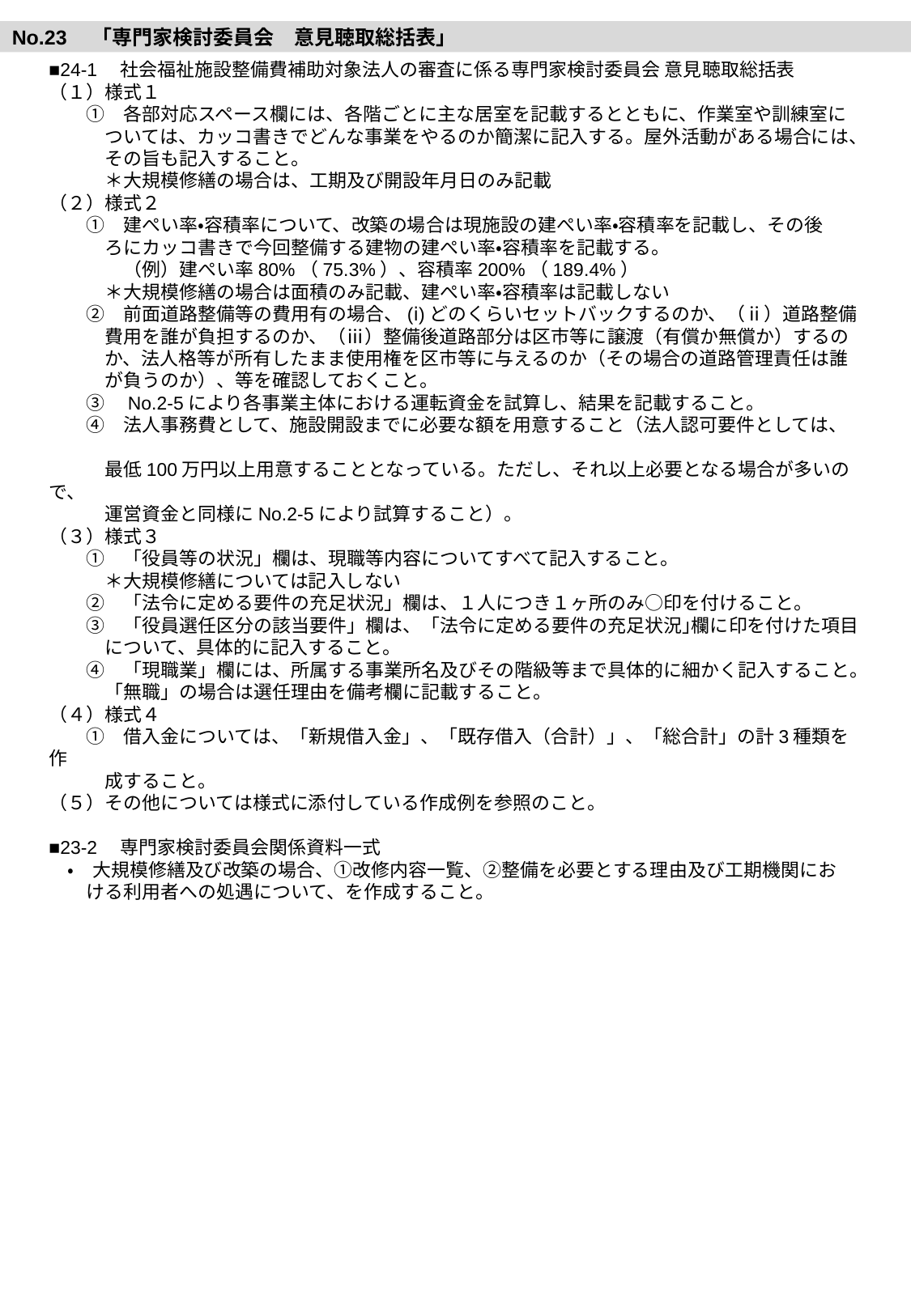

No.23　「専門家検討委員会　意見聴取総括表」
■24-1　社会福祉施設整備費補助対象法人の審査に係る専門家検討委員会 意見聴取総括表
（１）様式１
　　①　各部対応スペース欄には、各階ごとに主な居室を記載するとともに、作業室や訓練室に
　　　ついては、カッコ書きでどんな事業をやるのか簡潔に記入する。屋外活動がある場合には、
　　　その旨も記入すること。
　　　＊大規模修繕の場合は、工期及び開設年月日のみ記載
（２）様式２
　　①　建ぺい率・容積率について、改築の場合は現施設の建ぺい率・容積率を記載し、その後
　　　ろにカッコ書きで今回整備する建物の建ぺい率・容積率を記載する。
　　　　（例）建ぺい率80%（75.3%）、容積率200%（189.4%）
　　　＊大規模修繕の場合は面積のみ記載、建ぺい率・容積率は記載しない
　　②　前面道路整備等の費用有の場合、(ⅰ)どのくらいセットバックするのか、（ⅱ）道路整備
　　　費用を誰が負担するのか、（ⅲ）整備後道路部分は区市等に譲渡（有償か無償か）するの
　　　か、法人格等が所有したまま使用権を区市等に与えるのか（その場合の道路管理責任は誰
　　　が負うのか）、等を確認しておくこと。
　　③　No.2-5により各事業主体における運転資金を試算し、結果を記載すること。
　　④　法人事務費として、施設開設までに必要な額を用意すること（法人認可要件としては、
　　　最低100万円以上用意することとなっている。ただし、それ以上必要となる場合が多いので、
　　　運営資金と同様にNo.2-5により試算すること）。
（３）様式３
　　①　「役員等の状況」欄は、現職等内容についてすべて記入すること。
　　　＊大規模修繕については記入しない
　　②　「法令に定める要件の充足状況」欄は、１人につき１ヶ所のみ○印を付けること。
　　③　「役員選任区分の該当要件」欄は、「法令に定める要件の充足状況｣欄に印を付けた項目
　　　について、具体的に記入すること。
　　④　「現職業」欄には、所属する事業所名及びその階級等まで具体的に細かく記入すること。
　　　「無職」の場合は選任理由を備考欄に記載すること。
（４）様式４
　　①　借入金については、「新規借入金」、「既存借入（合計）」、「総合計」の計3種類を作
　　　成すること。
（５）その他については様式に添付している作成例を参照のこと。

■23-2　専門家検討委員会関係資料一式
　・　大規模修繕及び改築の場合、①改修内容一覧、②整備を必要とする理由及び工期機関にお
　　ける利用者への処遇について、を作成すること。